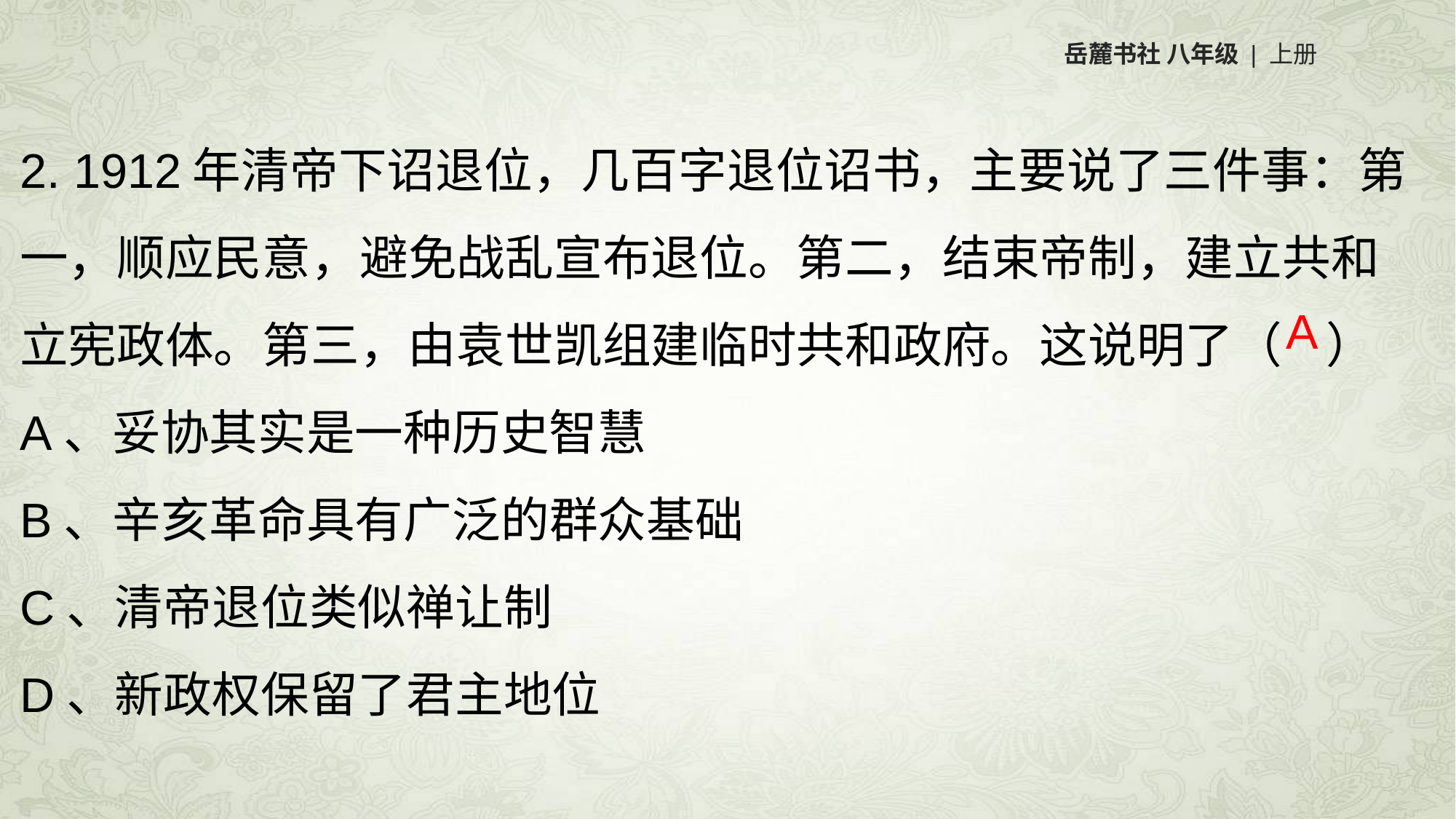

岳麓书社 八年级 | 上册
2. 1912年清帝下诏退位，几百字退位诏书，主要说了三件事：第一，顺应民意，避免战乱宣布退位。第二，结束帝制，建立共和立宪政体。第三，由袁世凯组建临时共和政府。这说明了（    ）
A、妥协其实是一种历史智慧
B、辛亥革命具有广泛的群众基础
C、清帝退位类似禅让制
D、新政权保留了君主地位
A